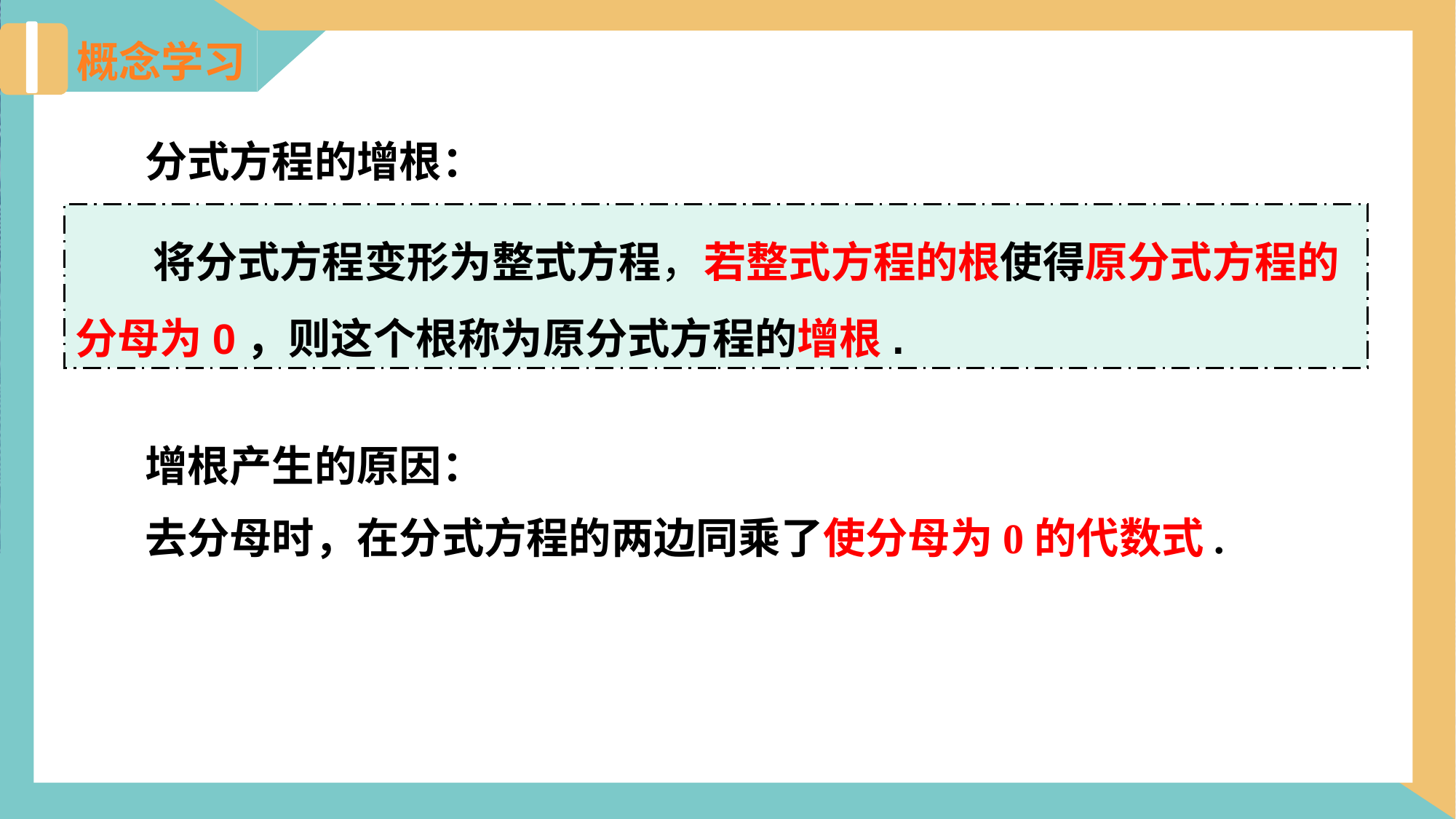

概念学习

分式方程的增根：
       将分式方程变形为整式方程，若整式方程的根使得原分式方程的分母为0，则这个根称为原分式方程的增根.
增根产生的原因：
去分母时，在分式方程的两边同乘了使分母为0的代数式.